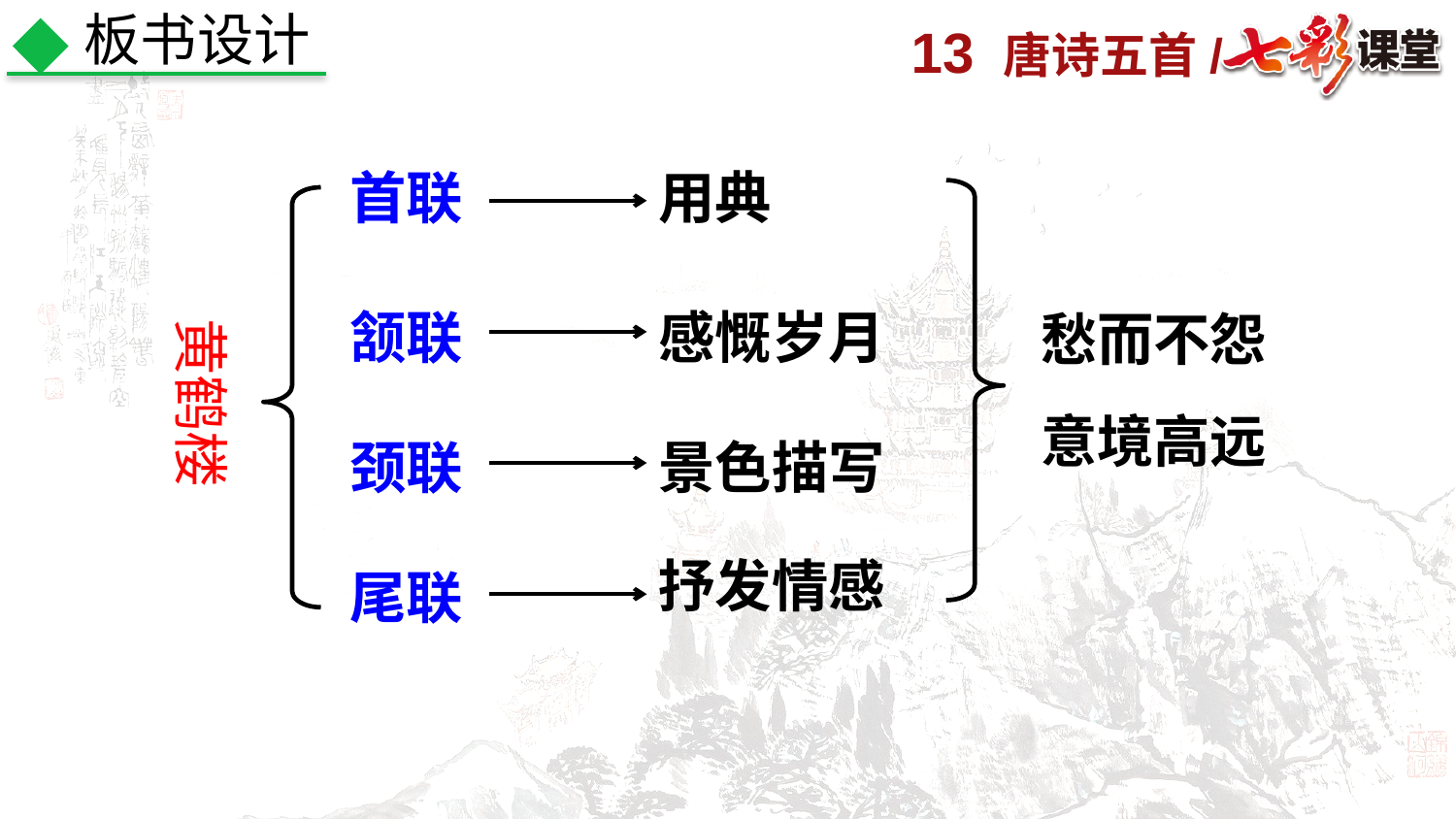

板书设计

首联
用典

黄鹤楼
愁而不怨
意境高远
颔联
感慨岁月
颈联
景色描写
抒发情感
尾联